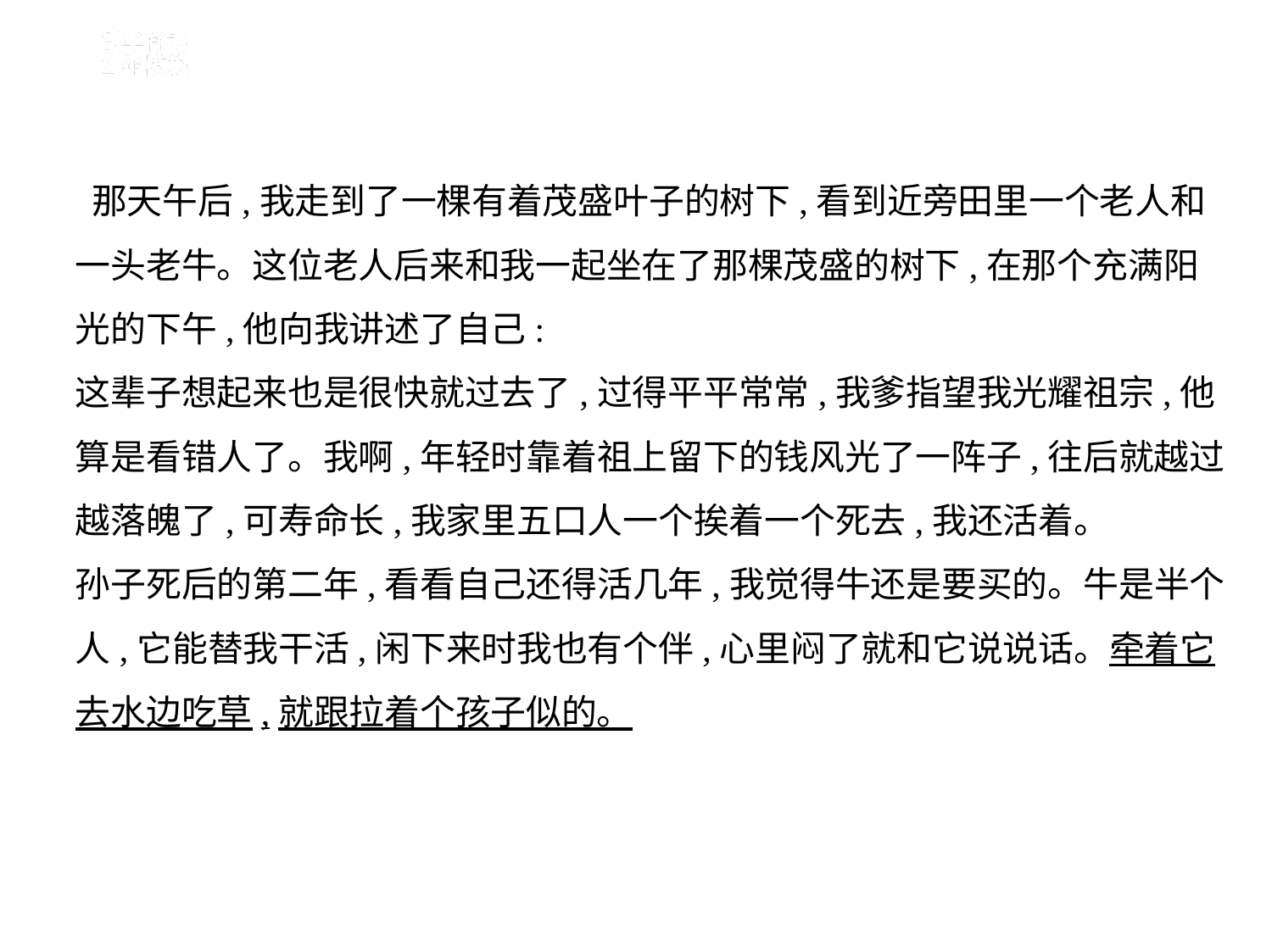

那天午后,我走到了一棵有着茂盛叶子的树下,看到近旁田里一个老人和
一头老牛。这位老人后来和我一起坐在了那棵茂盛的树下,在那个充满阳
光的下午,他向我讲述了自己:
这辈子想起来也是很快就过去了,过得平平常常,我爹指望我光耀祖宗,他
算是看错人了。我啊,年轻时靠着祖上留下的钱风光了一阵子,往后就越过
越落魄了,可寿命长,我家里五口人一个挨着一个死去,我还活着。
孙子死后的第二年,看看自己还得活几年,我觉得牛还是要买的。牛是半个
人,它能替我干活,闲下来时我也有个伴,心里闷了就和它说说话。牵着它
去水边吃草,就跟拉着个孩子似的。